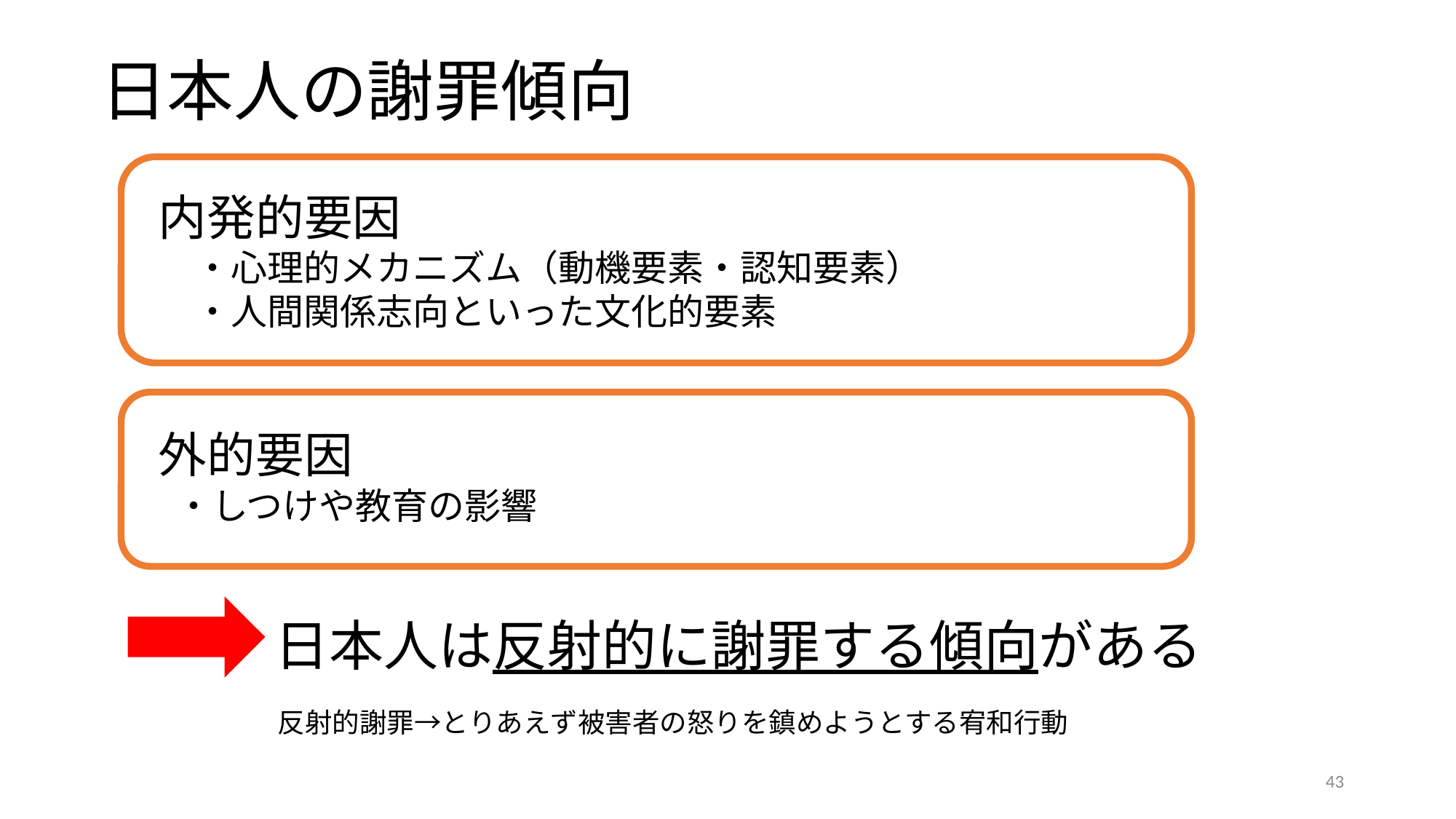

# 日本人の謝罪傾向

内発的要因
　・心理的メカニズム（動機要素・認知要素）
　・人間関係志向といった文化的要素

外的要因
 ・しつけや教育の影響

日本人は反射的に謝罪する傾向がある
反射的謝罪→とりあえず被害者の怒りを鎮めようとする宥和行動
43